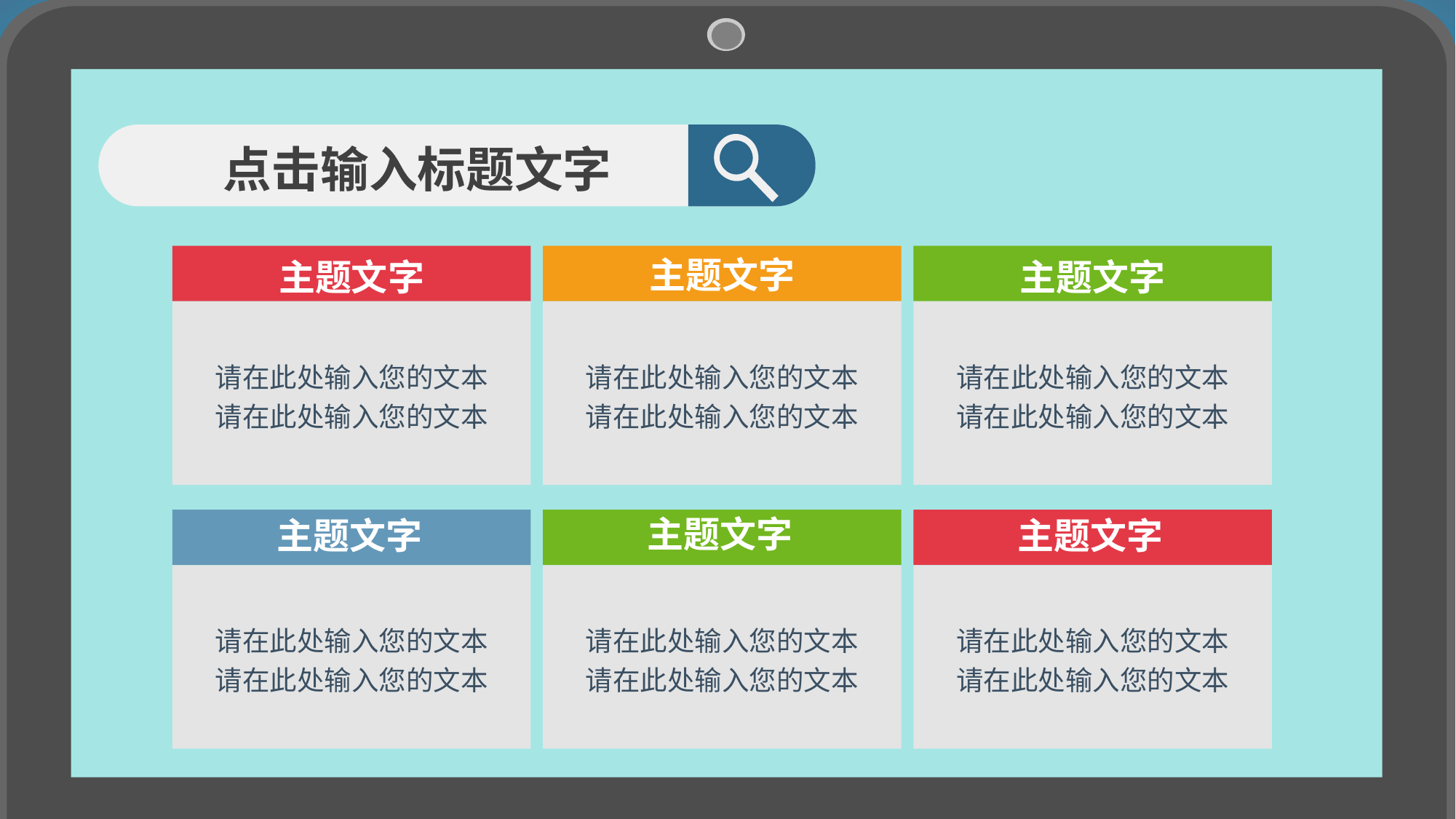

点击输入标题文字

主题文字
主题文字
主题文字
请在此处输入您的文本
请在此处输入您的文本
请在此处输入您的文本
请在此处输入您的文本
请在此处输入您的文本
请在此处输入您的文本
主题文字
主题文字
主题文字

请在此处输入您的文本
请在此处输入您的文本
请在此处输入您的文本
请在此处输入您的文本
请在此处输入您的文本
请在此处输入您的文本